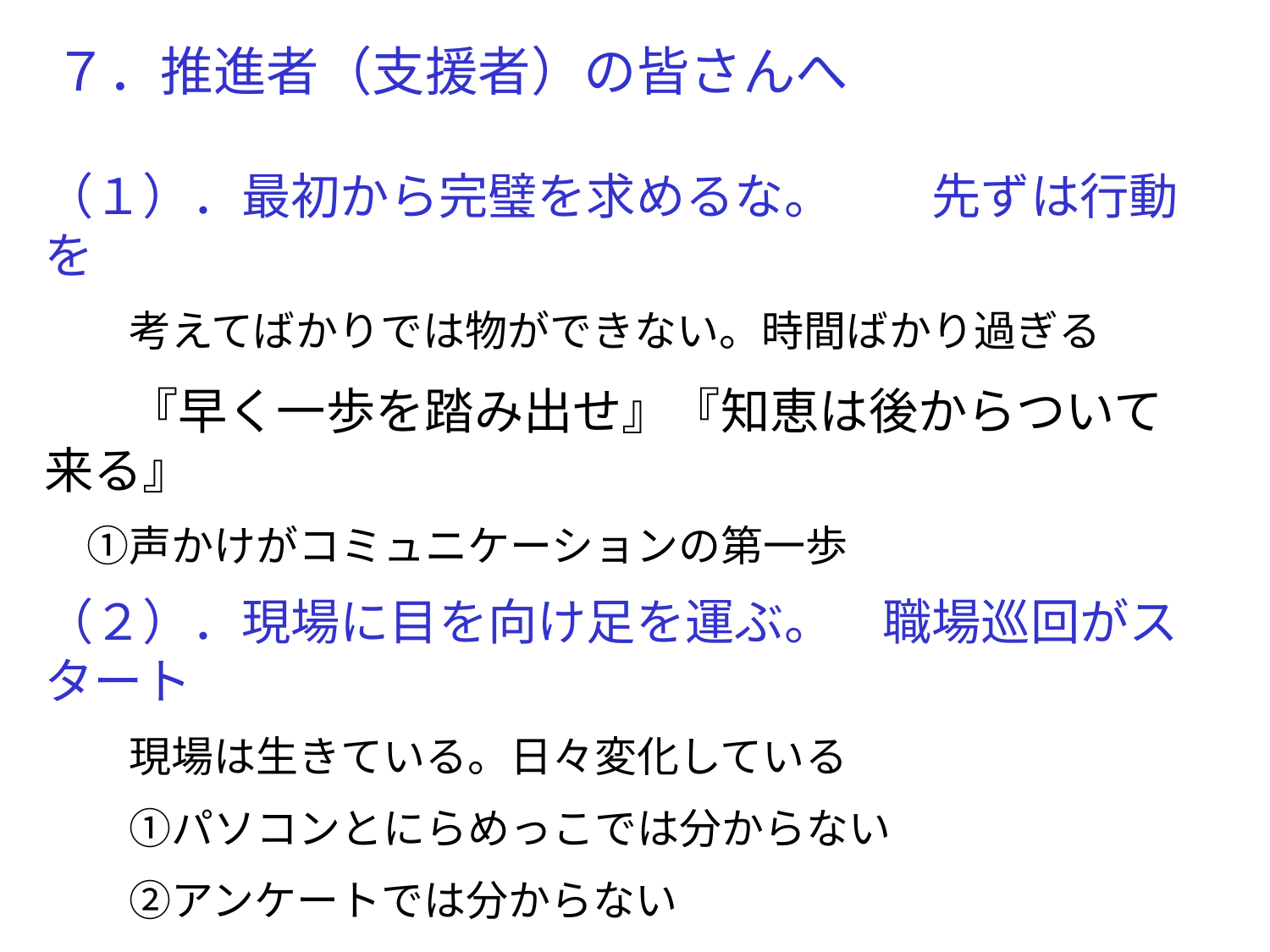

７．推進者（支援者）の皆さんへ
（１）．最初から完璧を求めるな。　　先ずは行動を
　　考えてばかりでは物ができない。時間ばかり過ぎる
　　『早く一歩を踏み出せ』『知恵は後からついて来る』
　①声かけがコミュニケーションの第一歩

（２）．現場に目を向け足を運ぶ。　職場巡回がスタート
　　現場は生きている。日々変化している
　　①パソコンとにらめっこでは分からない
　　②アンケートでは分からない